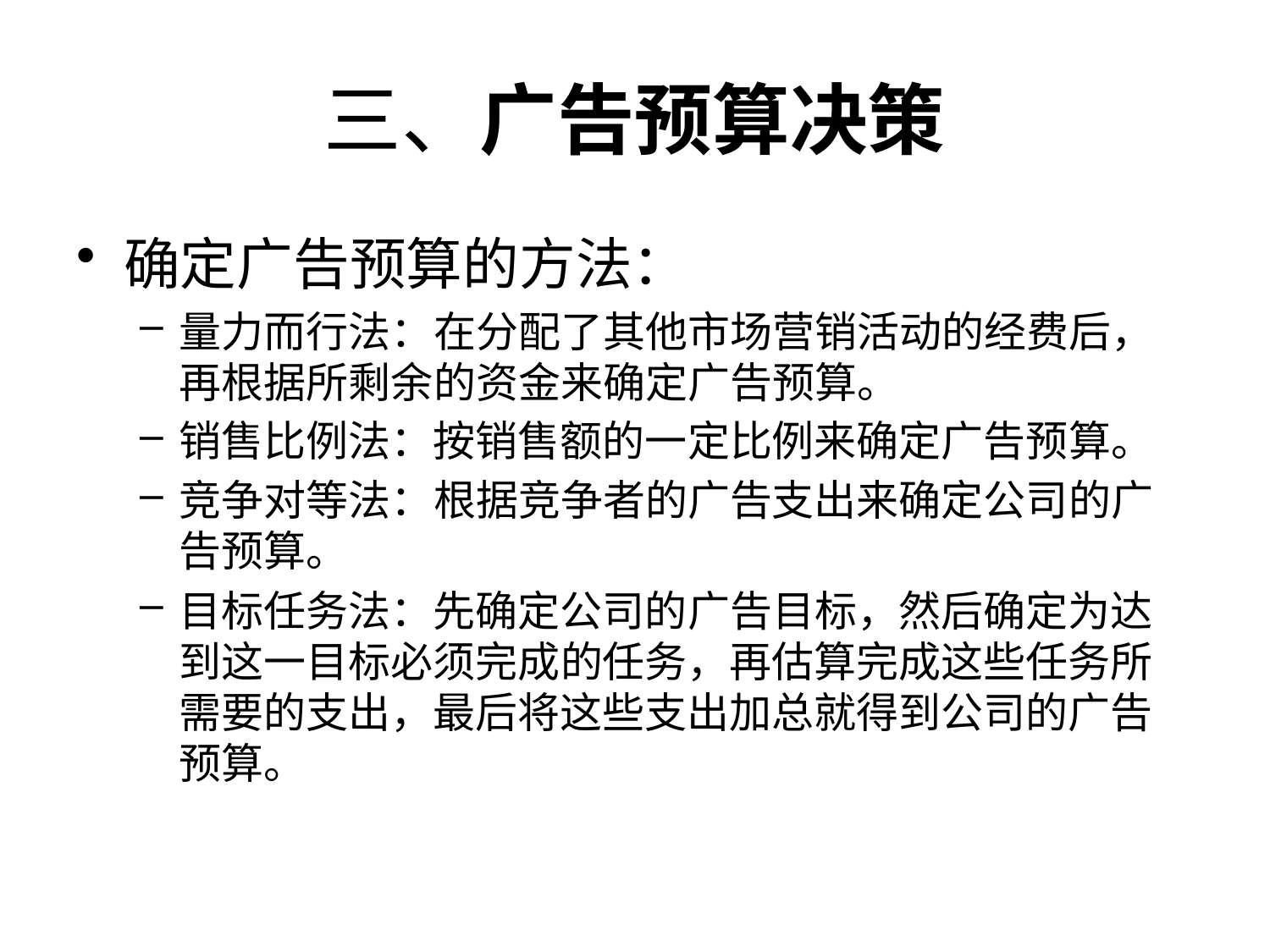

# 三、广告预算决策
确定广告预算的方法：
量力而行法：在分配了其他市场营销活动的经费后，再根据所剩余的资金来确定广告预算。
销售比例法：按销售额的一定比例来确定广告预算。
竞争对等法：根据竞争者的广告支出来确定公司的广告预算。
目标任务法：先确定公司的广告目标，然后确定为达到这一目标必须完成的任务，再估算完成这些任务所需要的支出，最后将这些支出加总就得到公司的广告预算。